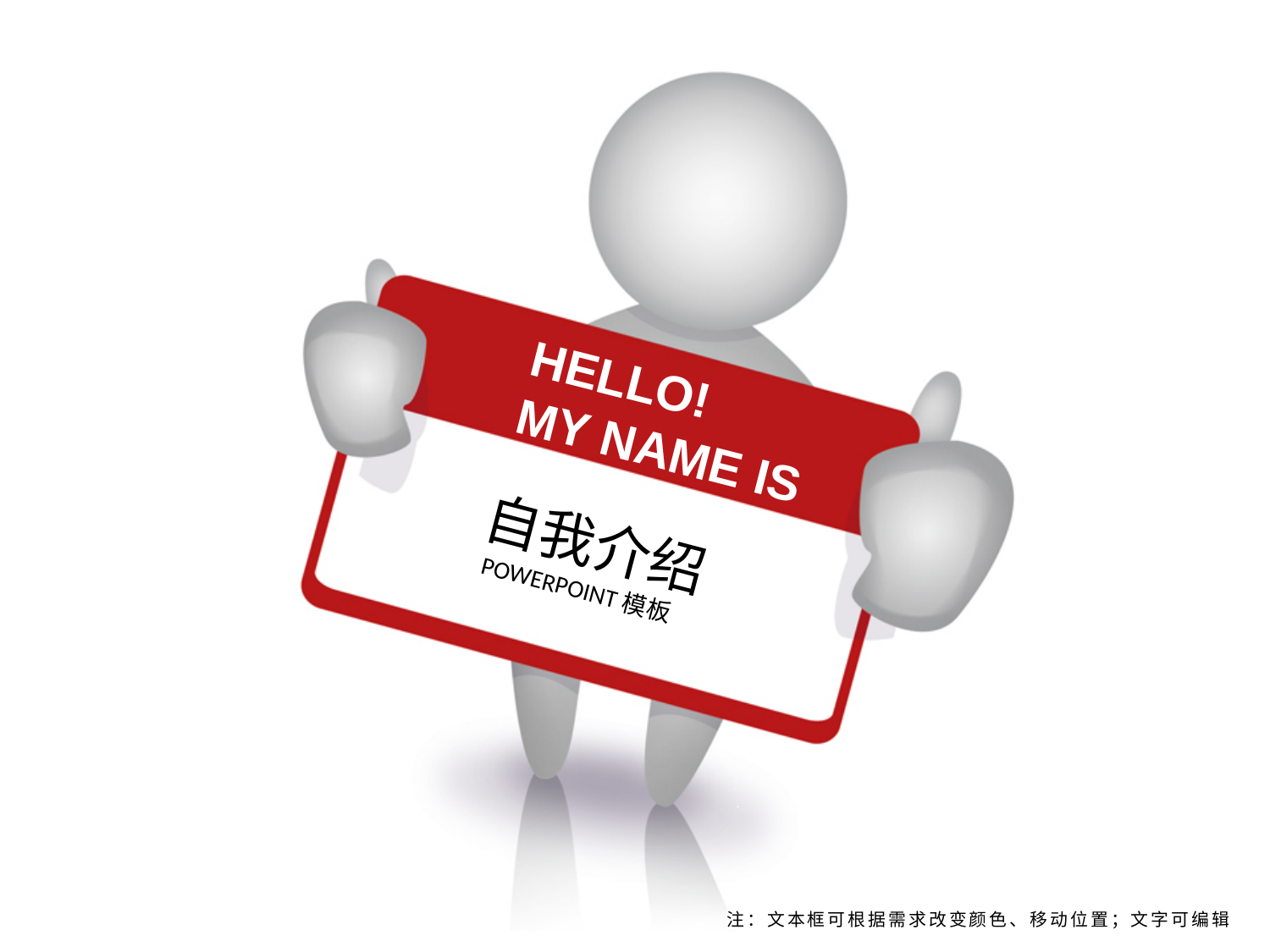

HELLO!
MY NAME IS
 自我介绍
       POWERPOINT模板

注：文本框可根据需求改变颜色、移动位置；文字可编辑